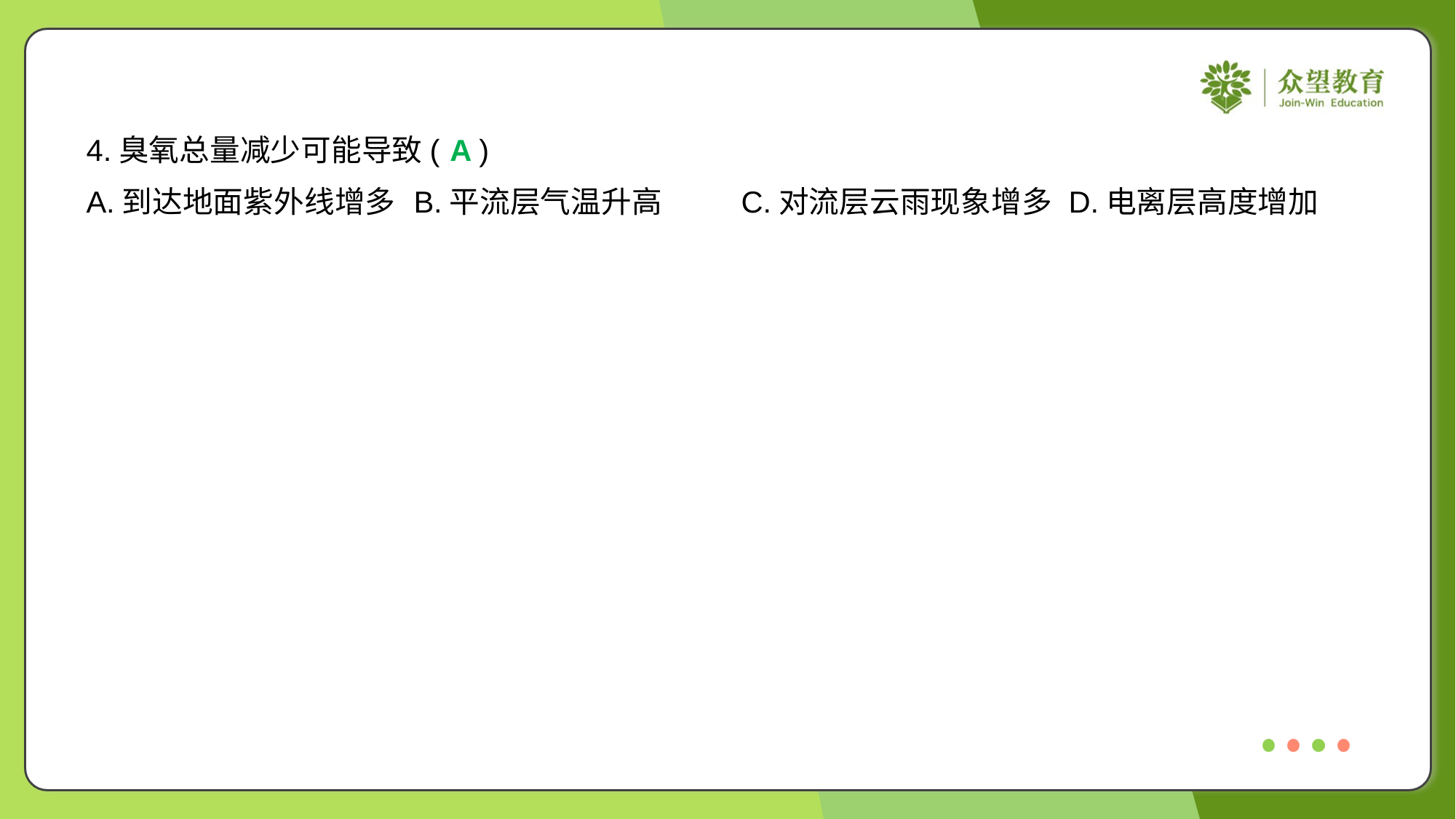

4.臭氧总量减少可能导致(     )
A
A.到达地面紫外线增多	B.平流层气温升高	C.对流层云雨现象增多	D.电离层高度增加